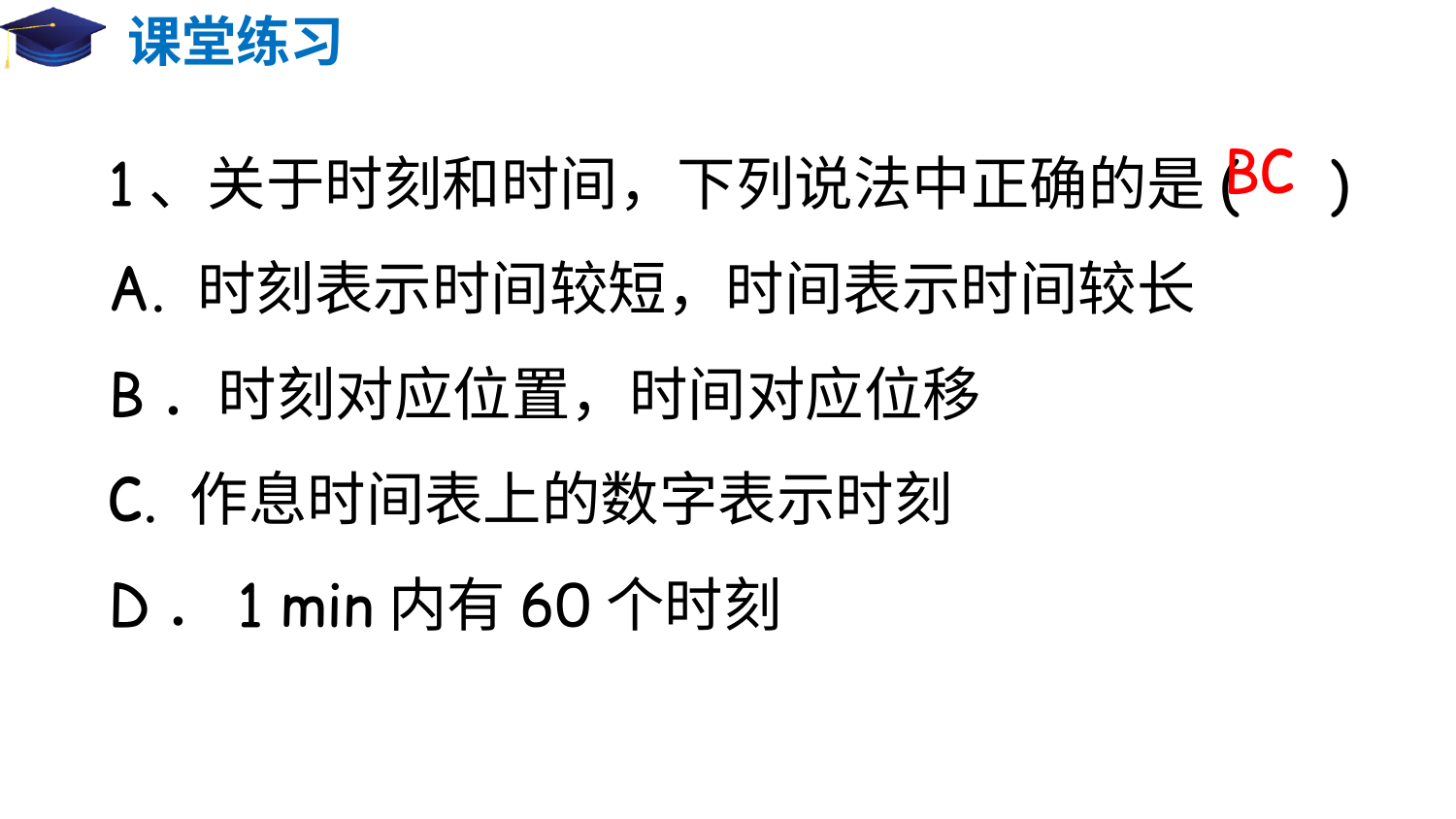

# 课堂练习
1、关于时刻和时间，下列说法中正确的是(     )
A. 时刻表示时间较短，时间表示时间较长
B．时刻对应位置，时间对应位移
C. 作息时间表上的数字表示时刻
D．1 min内有60个时刻
BC